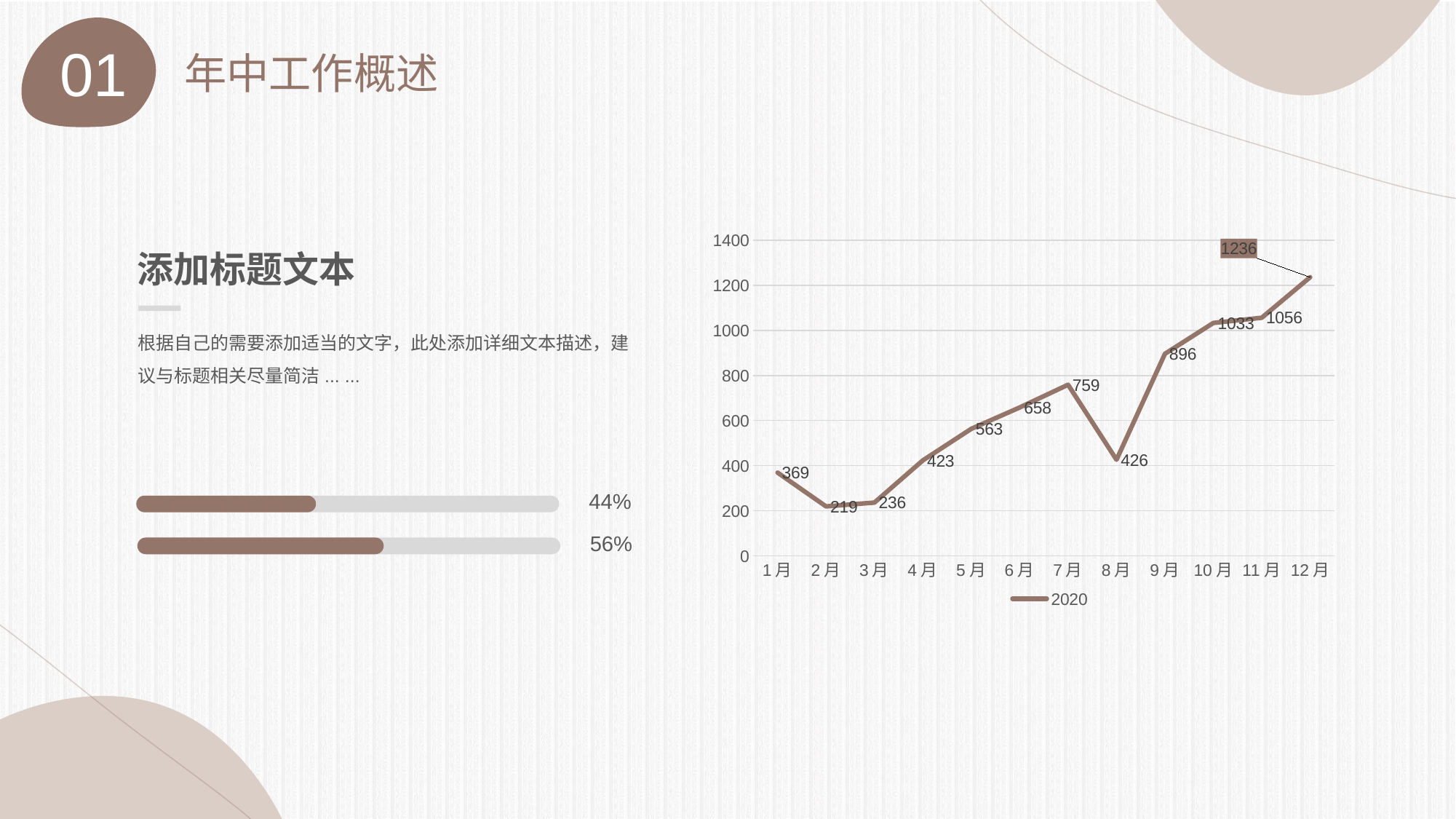

01
年中工作概述

### Chart

| Category | 2020 |
|---|---|
| 1月 | 369.0 |
| 2月 | 219.0 |
| 3月 | 236.0 |
| 4月 | 423.0 |
| 5月 | 563.0 |
| 6月 | 658.0 |
| 7月 | 759.0 |
| 8月 | 426.0 |
| 9月 | 896.0 |
| 10月 | 1033.0 |
| 11月 | 1056.0 |
| 12月 | 1236.0 |
添加标题文本

根据自己的需要添加适当的文字，此处添加详细文本描述，建议与标题相关尽量简洁... ...
44%

56%